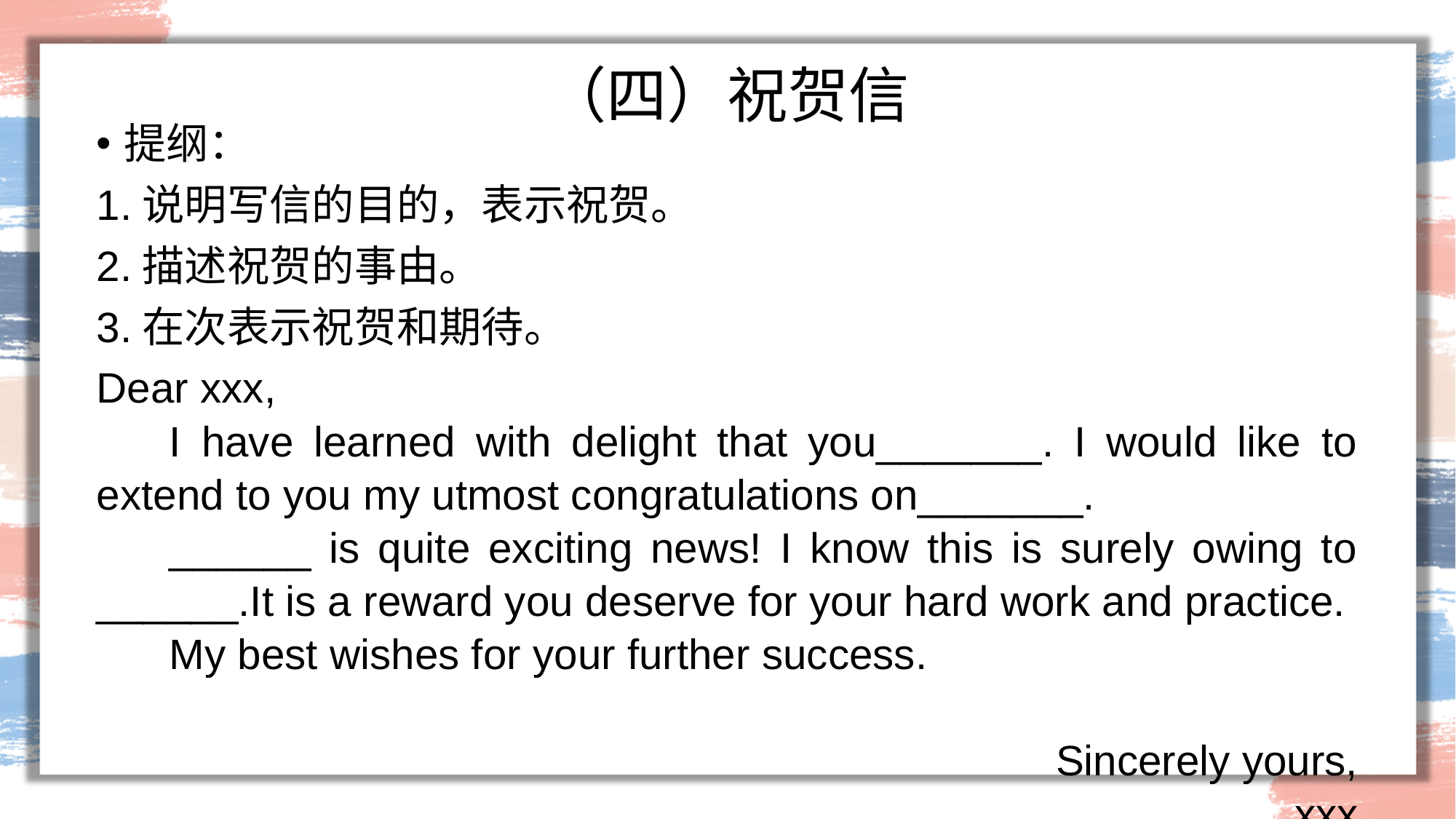

# （四）祝贺信
提纲：
1.说明写信的目的，表示祝贺。
2.描述祝贺的事由。
3.在次表示祝贺和期待。
Dear xxx,
I have learned with delight that you_______. I would like to extend to you my utmost congratulations on_______.
______ is quite exciting news! I know this is surely owing to ______.It is a reward you deserve for your hard work and practice.
My best wishes for your further success.

Sincerely yours,
xxx